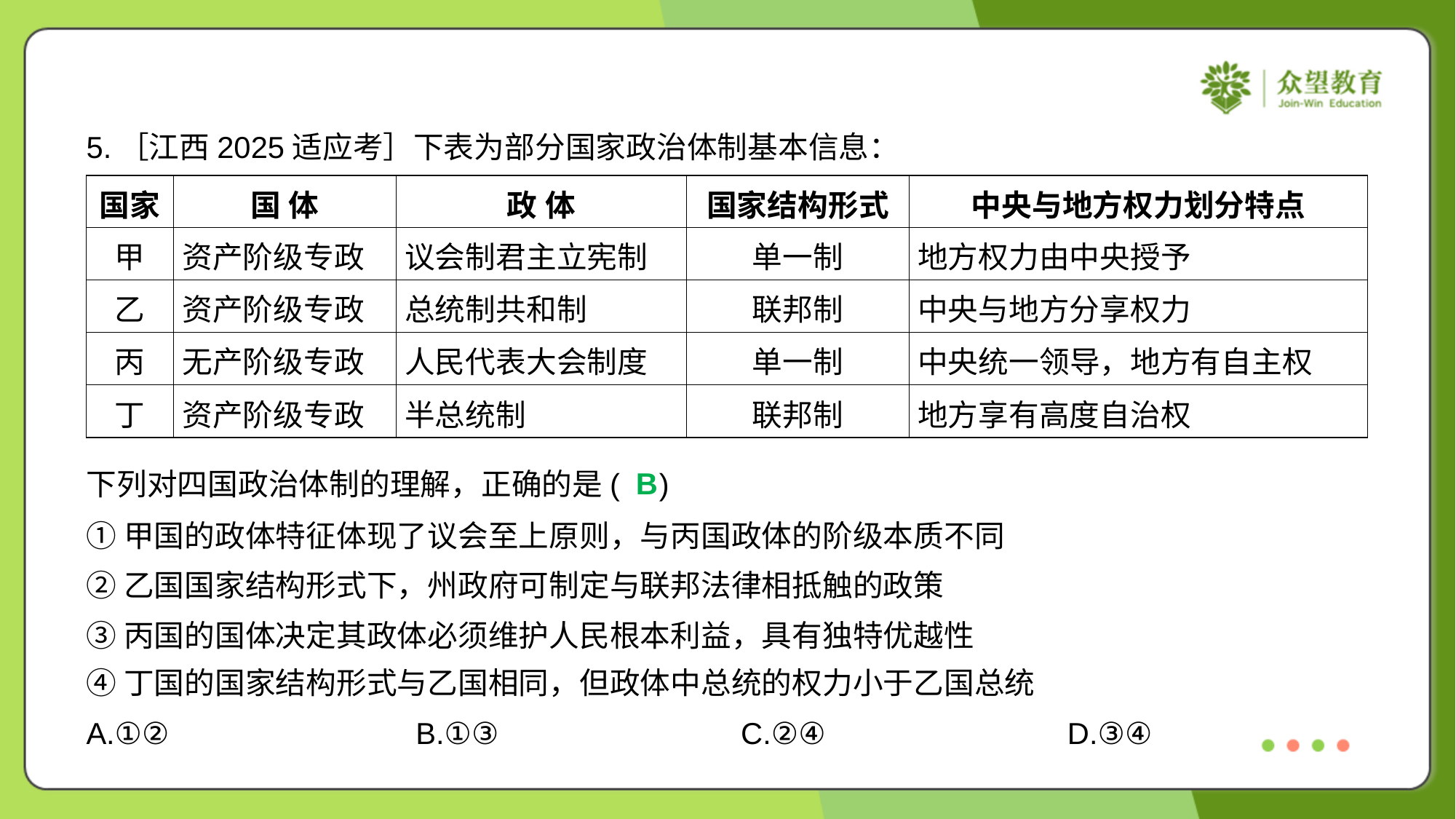

5.［江西2025适应考］下表为部分国家政治体制基本信息：
| 国家 | 国 体 | 政 体 | 国家结构形式 | 中央与地方权力划分特点 |
| --- | --- | --- | --- | --- |
| 甲 | 资产阶级专政 | 议会制君主立宪制 | 单一制 | 地方权力由中央授予 |
| 乙 | 资产阶级专政 | 总统制共和制 | 联邦制 | 中央与地方分享权力 |
| 丙 | 无产阶级专政 | 人民代表大会制度 | 单一制 | 中央统一领导，地方有自主权 |
| 丁 | 资产阶级专政 | 半总统制 | 联邦制 | 地方享有高度自治权 |
B
下列对四国政治体制的理解，正确的是(     )
①甲国的政体特征体现了议会至上原则，与丙国政体的阶级本质不同
②乙国国家结构形式下，州政府可制定与联邦法律相抵触的政策
③丙国的国体决定其政体必须维护人民根本利益，具有独特优越性
④丁国的国家结构形式与乙国相同，但政体中总统的权力小于乙国总统
A.①②	B.①③	C.②④	D.③④